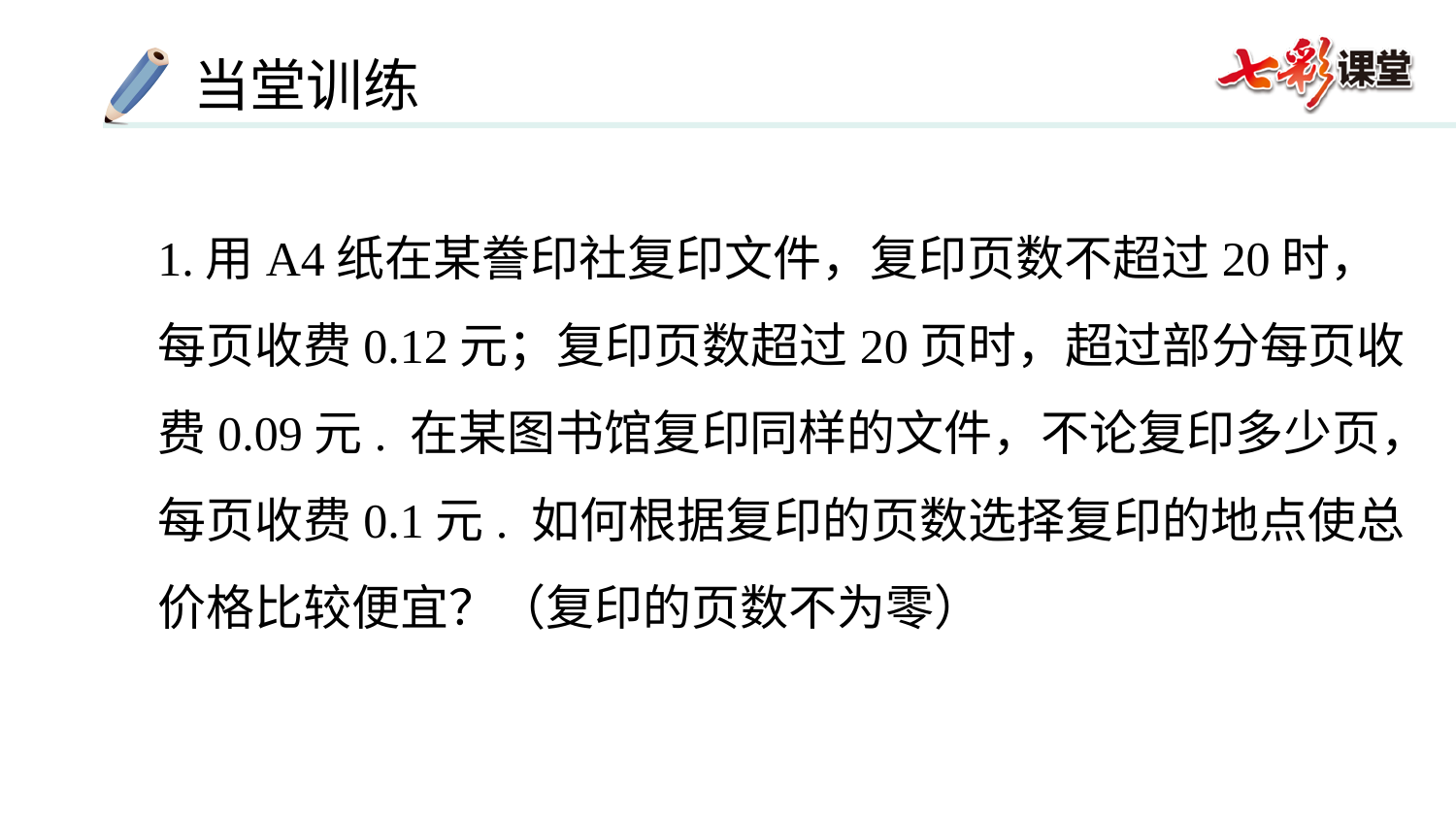

1.用A4纸在某誊印社复印文件，复印页数不超过20时，每页收费0.12元；复印页数超过20页时，超过部分每页收费0.09元. 在某图书馆复印同样的文件，不论复印多少页，每页收费0.1元. 如何根据复印的页数选择复印的地点使总价格比较便宜？（复印的页数不为零）